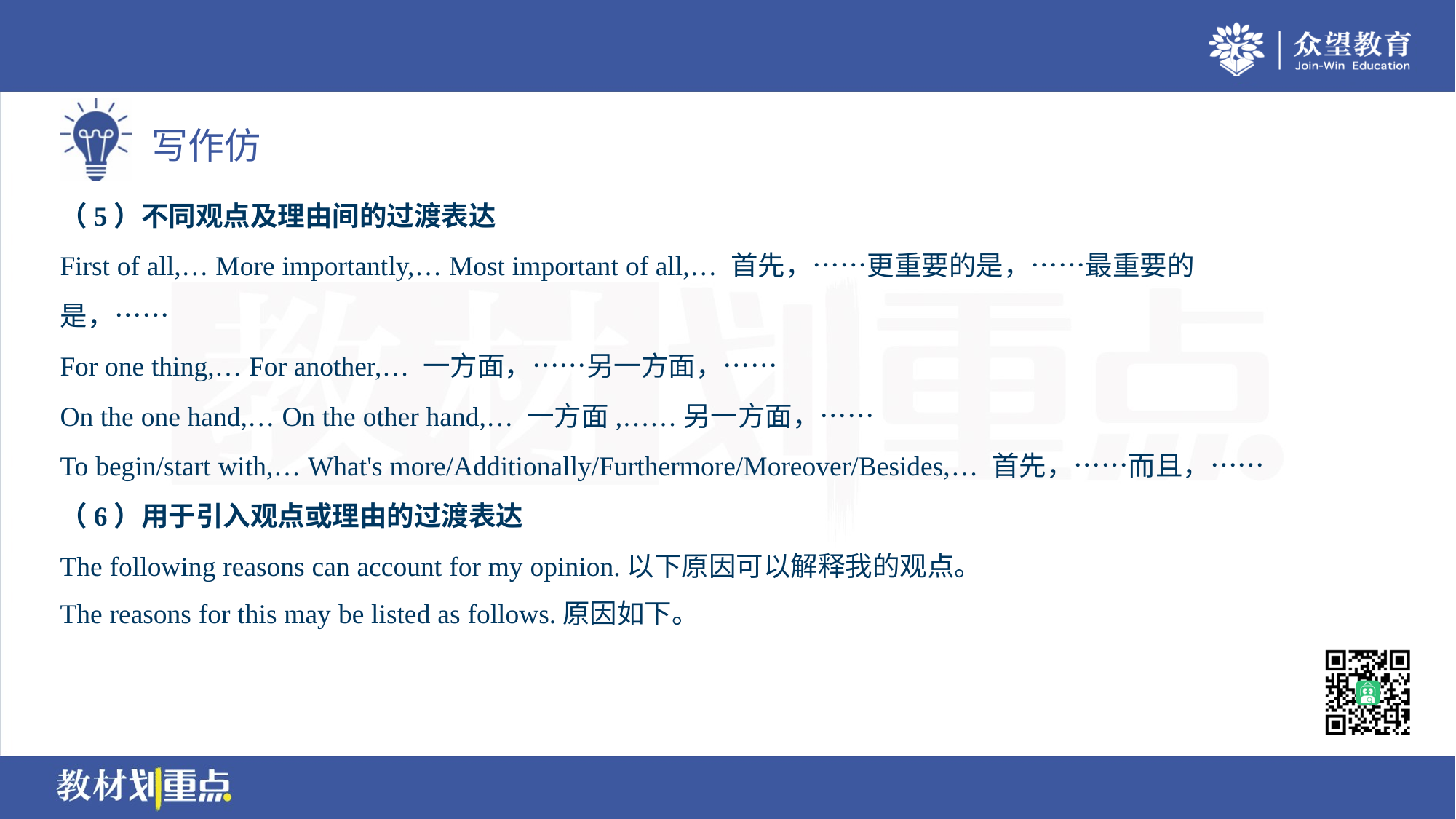

（5）不同观点及理由间的过渡表达
First of all,… More importantly,… Most important of all,… 首先，……更重要的是，……最重要的
是，……
For one thing,… For another,… 一方面，……另一方面，……
On the one hand,… On the other hand,… 一方面,……另一方面，……
To begin/start with,… What's more/Additionally/Furthermore/Moreover/Besides,… 首先，……而且，……
（6）用于引入观点或理由的过渡表达
The following reasons can account for my opinion.以下原因可以解释我的观点。
The reasons for this may be listed as follows.原因如下。